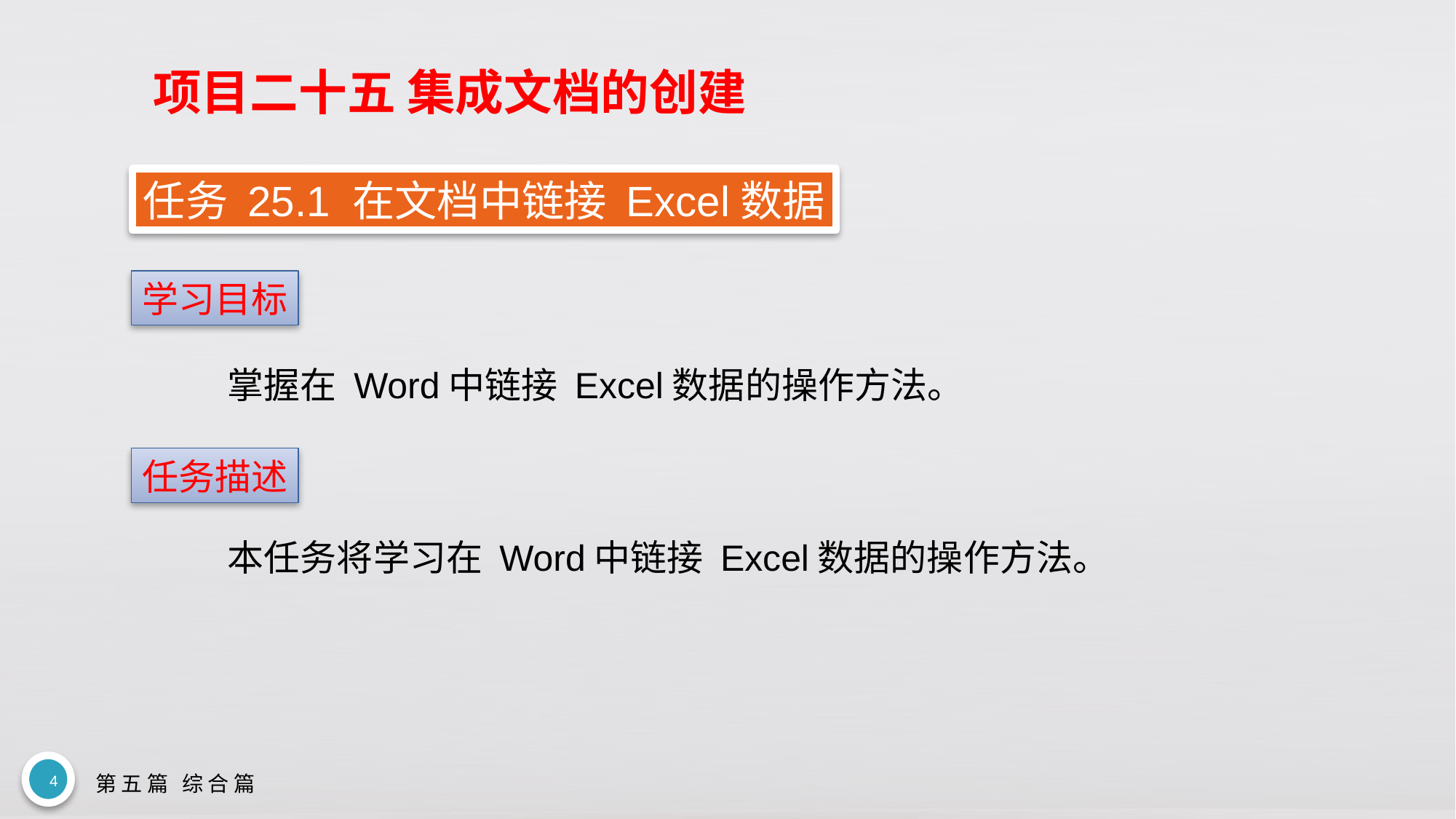

# 项目二十五 集成文档的创建
任务 25.1 在文档中链接 Excel数据
学习目标
掌握在 Word中链接 Excel数据的操作方法。
任务描述
本任务将学习在 Word中链接 Excel数据的操作方法。
4